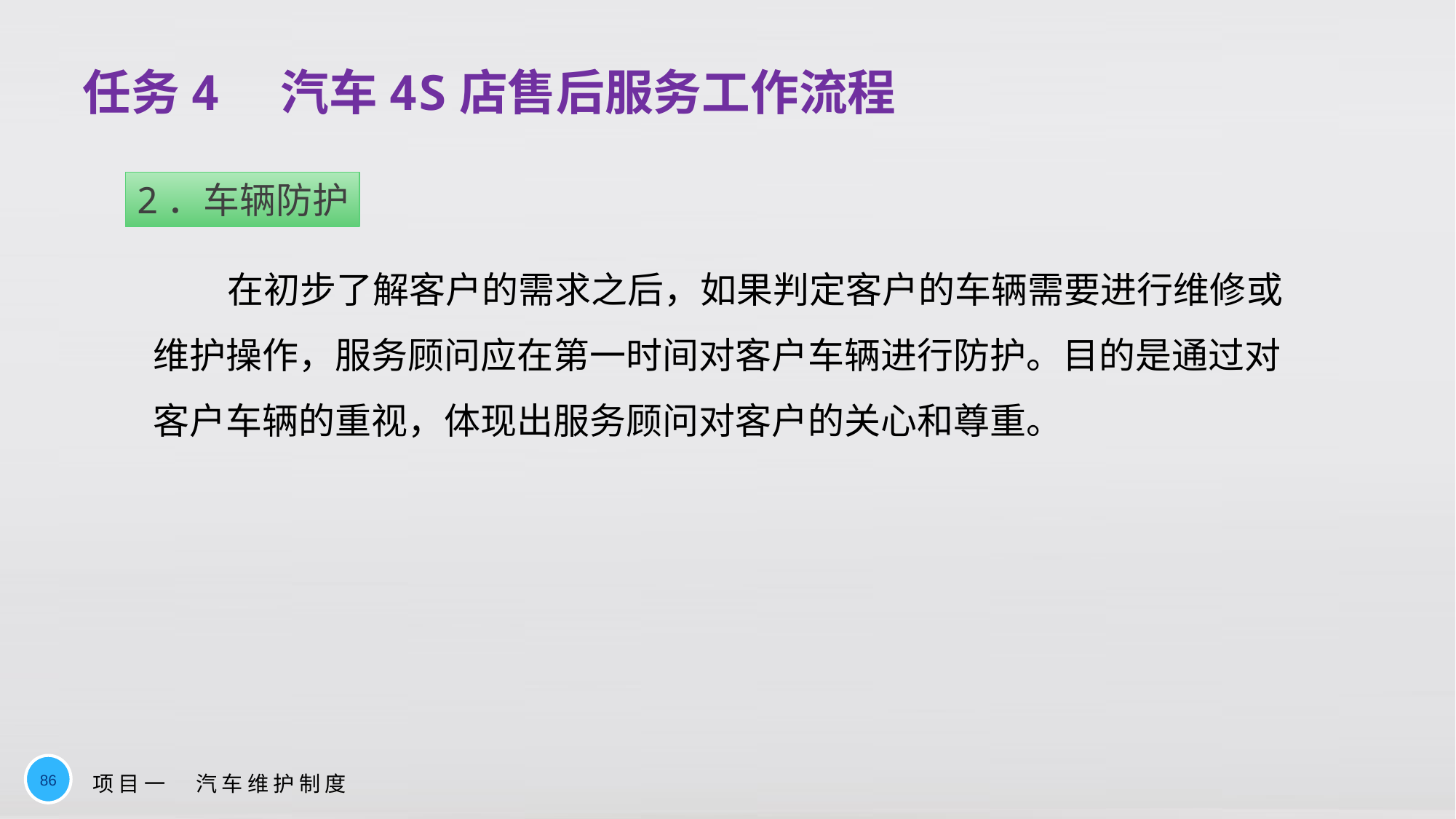

# 任务4　汽车4S店售后服务工作流程
2．车辆防护
在初步了解客户的需求之后，如果判定客户的车辆需要进行维修或维护操作，服务顾问应在第一时间对客户车辆进行防护。目的是通过对客户车辆的重视，体现出服务顾问对客户的关心和尊重。
86